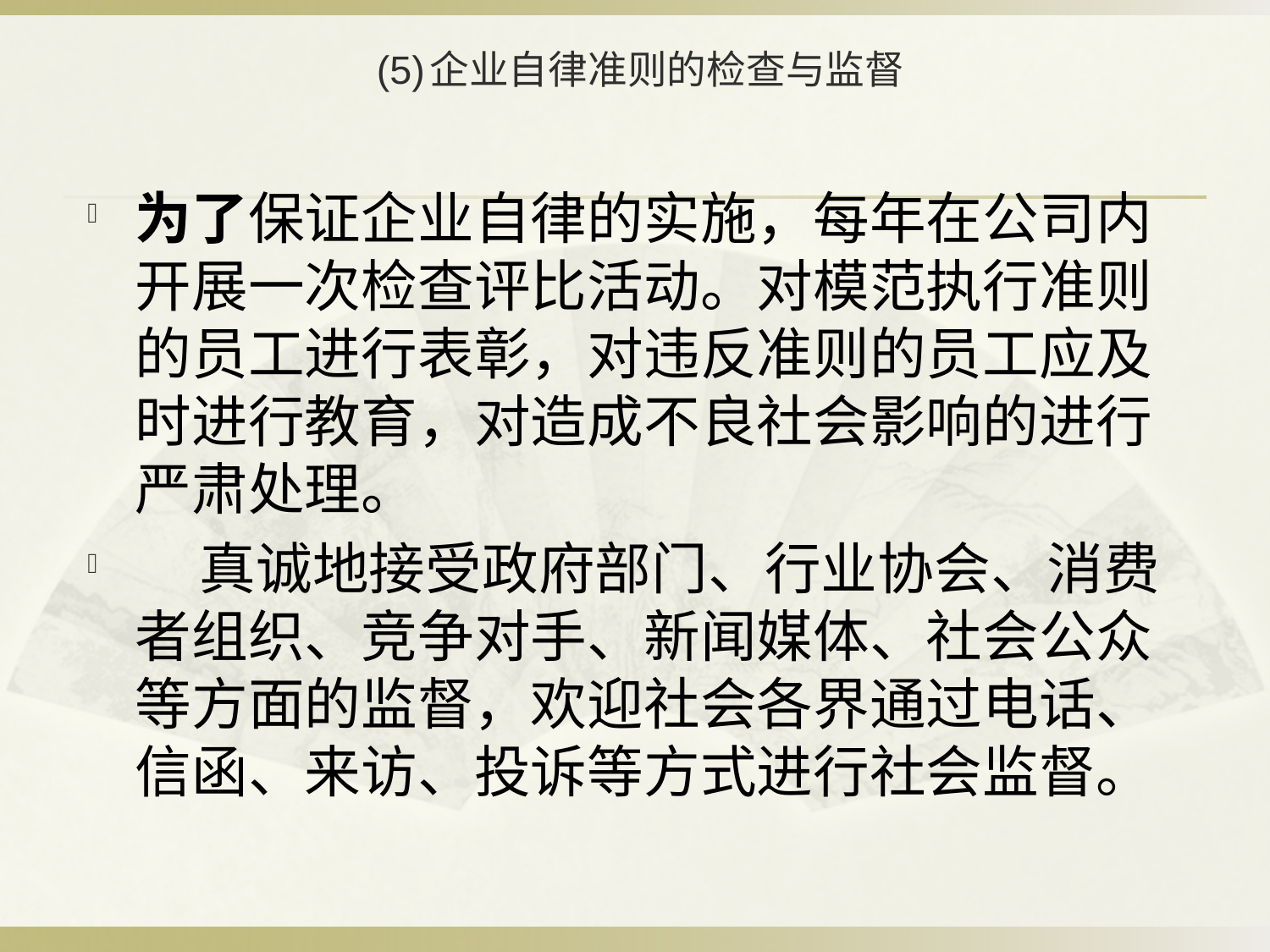

# (5)企业自律准则的检查与监督
为了保证企业自律的实施，每年在公司内开展一次检查评比活动。对模范执行准则的员工进行表彰，对违反准则的员工应及时进行教育，对造成不良社会影响的进行严肃处理。
    真诚地接受政府部门、行业协会、消费者组织、竞争对手、新闻媒体、社会公众等方面的监督，欢迎社会各界通过电话、信函、来访、投诉等方式进行社会监督。